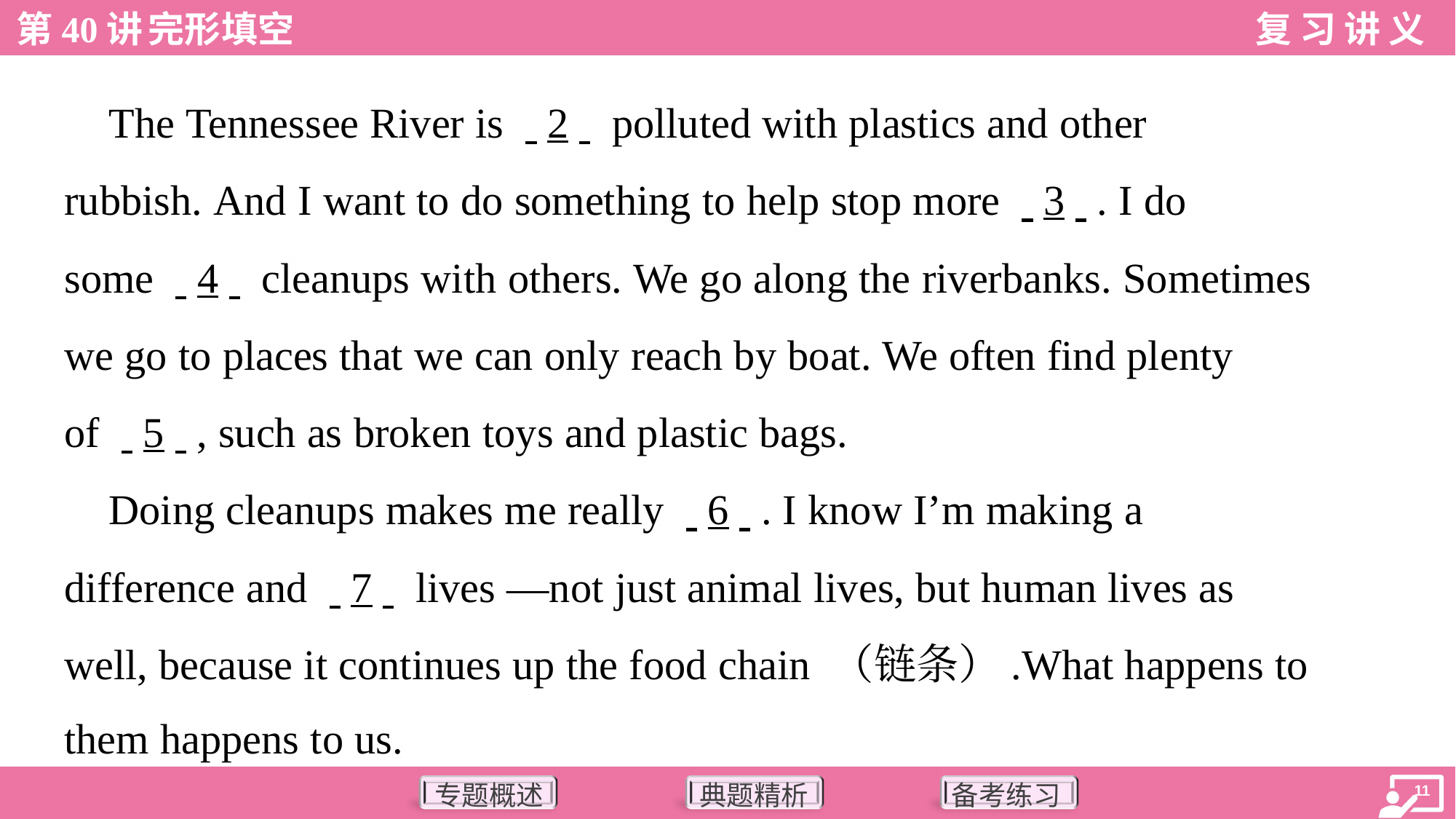

The Tennessee River is . .2. . polluted with plastics and other
rubbish. And I want to do something to help stop more . .3. .. I do
some . .4. . cleanups with others. We go along the riverbanks. Sometimes
we go to places that we can only reach by boat. We often find plenty
of . .5. ., such as broken toys and plastic bags.
    Doing cleanups makes me really . .6. .. I know I’m making a
difference and . .7. . lives —not just animal lives, but human lives as
well, because it continues up the food chain （链条）.What happens to
them happens to us.